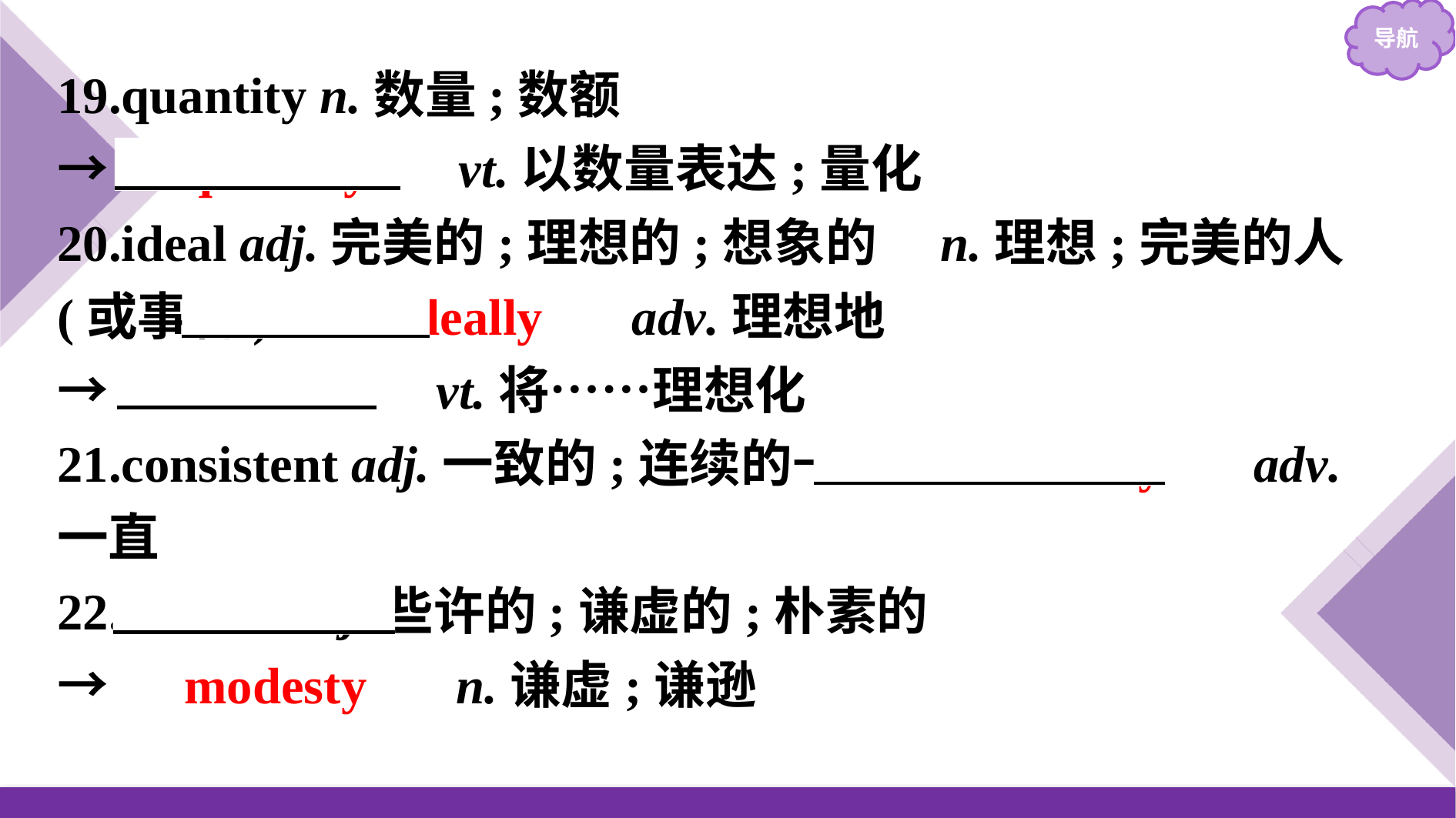

19.quantity n.数量;数额
→　quantify　 vt.以数量表达;量化
20.ideal adj.完美的;理想的;想象的　n.理想;完美的人(或事物)→　ideally　 adv.理想地
→　idealise　 vt.将……理想化
21.consistent adj.一致的;连续的→　consistently　 adv.一直
22.modest adj.些许的;谦虚的;朴素的
→　modesty　 n.谦虚;谦逊